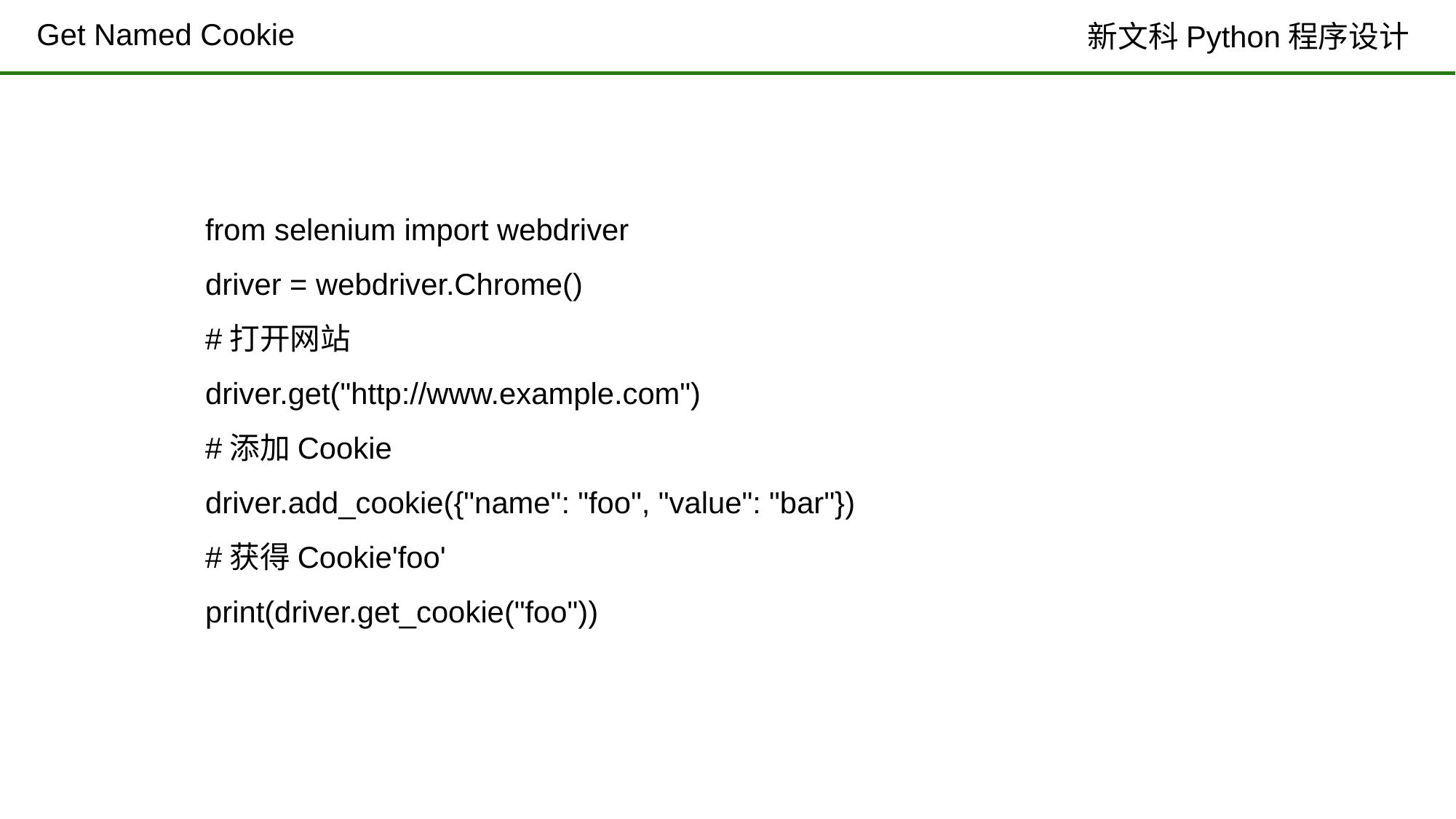

# Get Named Cookie
from selenium import webdriver
driver = webdriver.Chrome()
#打开网站
driver.get("http://www.example.com")
#添加Cookie
driver.add_cookie({"name": "foo", "value": "bar"})
#获得Cookie'foo'
print(driver.get_cookie("foo"))